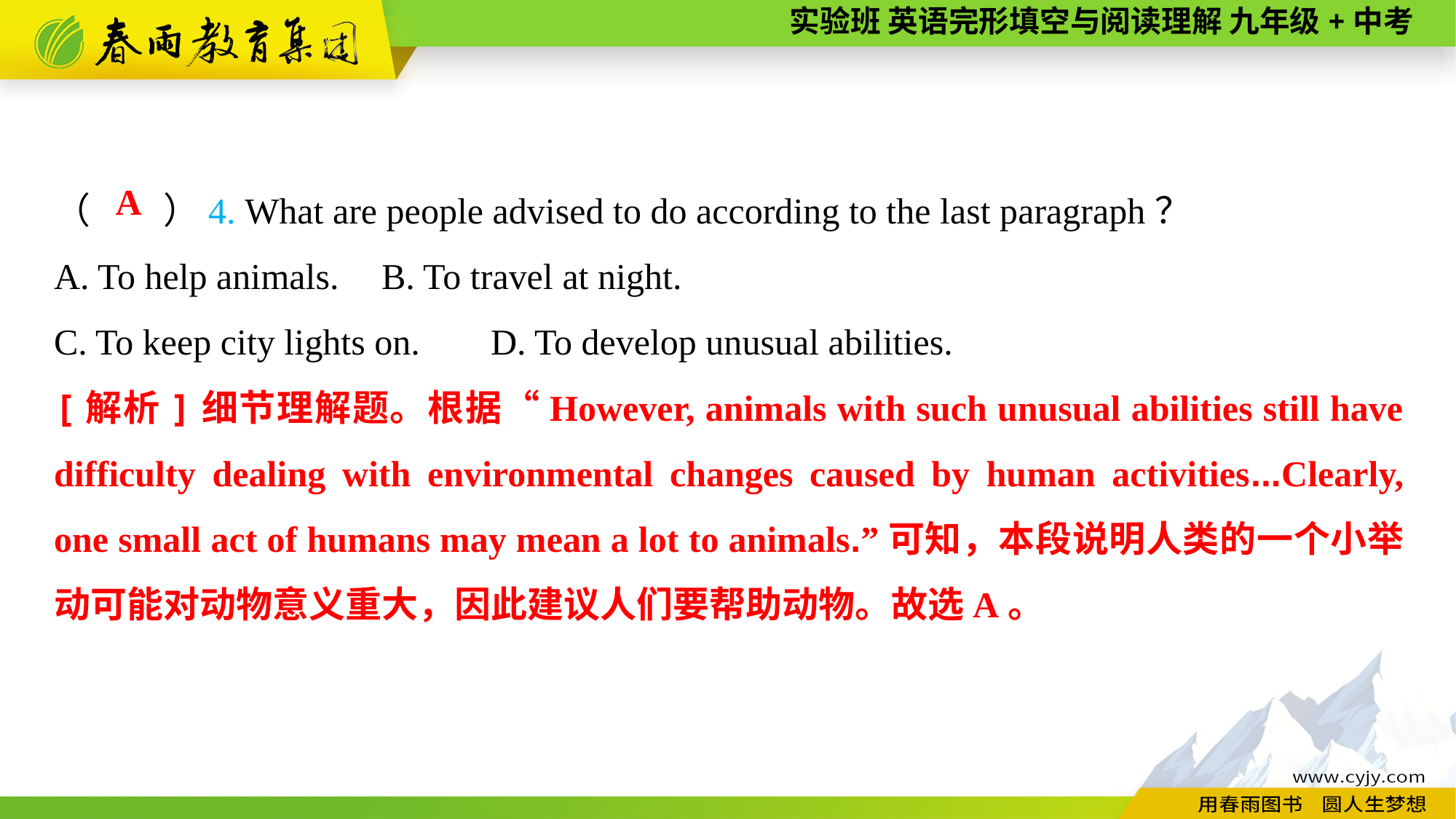

（　　）4. What are people advised to do according to the last paragraph？
A. To help animals.	B. To travel at night.
C. To keep city lights on.	D. To develop unusual abilities.
A
[解析]细节理解题。根据“However, animals with such unusual abilities still have difficulty dealing with environmental changes caused by human activities...Clearly, one small act of humans may mean a lot to animals.”可知，本段说明人类的一个小举动可能对动物意义重大，因此建议人们要帮助动物。故选A。